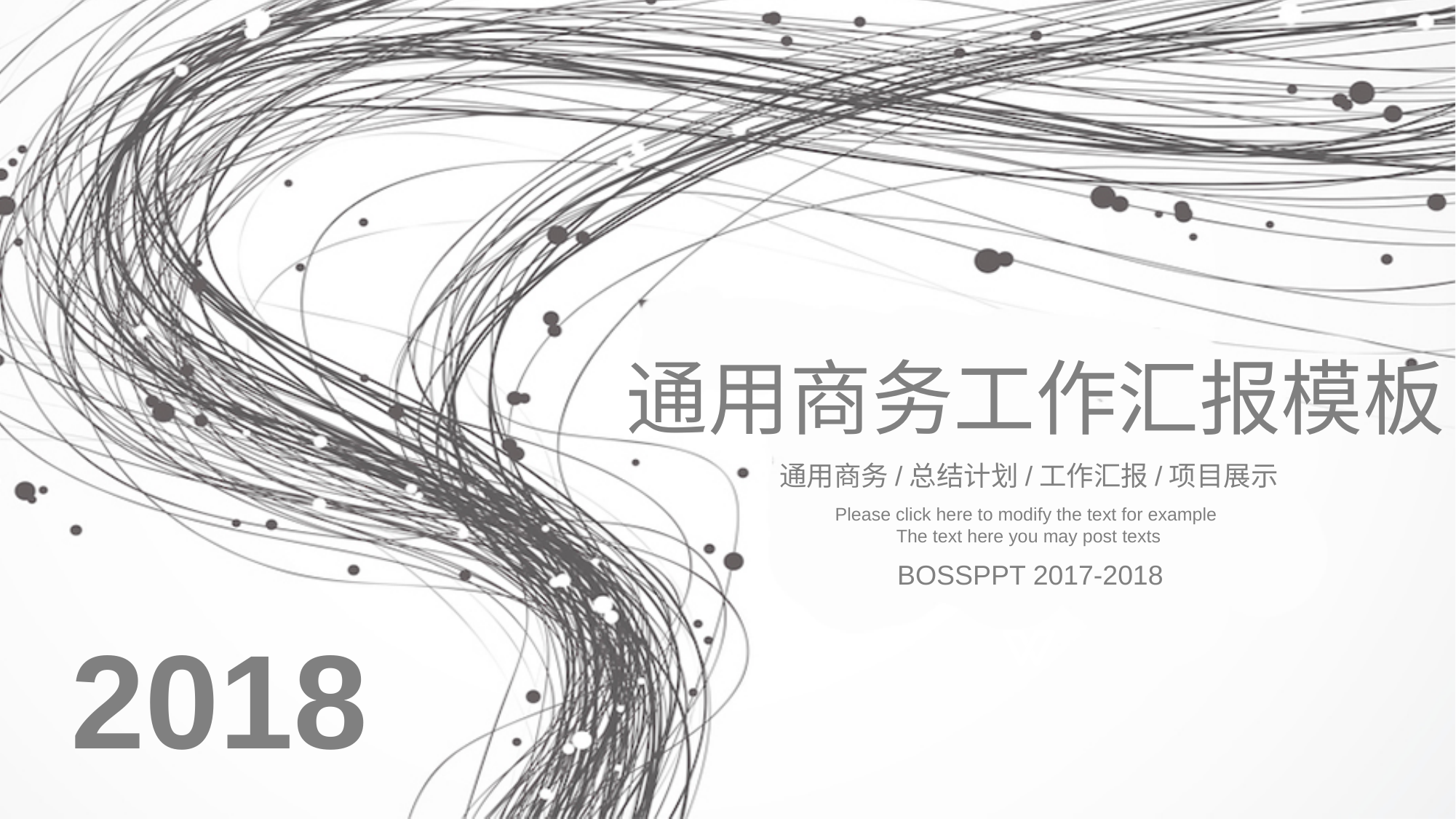

通用商务工作汇报模板
通用商务/总结计划/工作汇报/项目展示
Please click here to modify the text for example
The text here you may post texts
BOSSPPT 2017-2018
2018